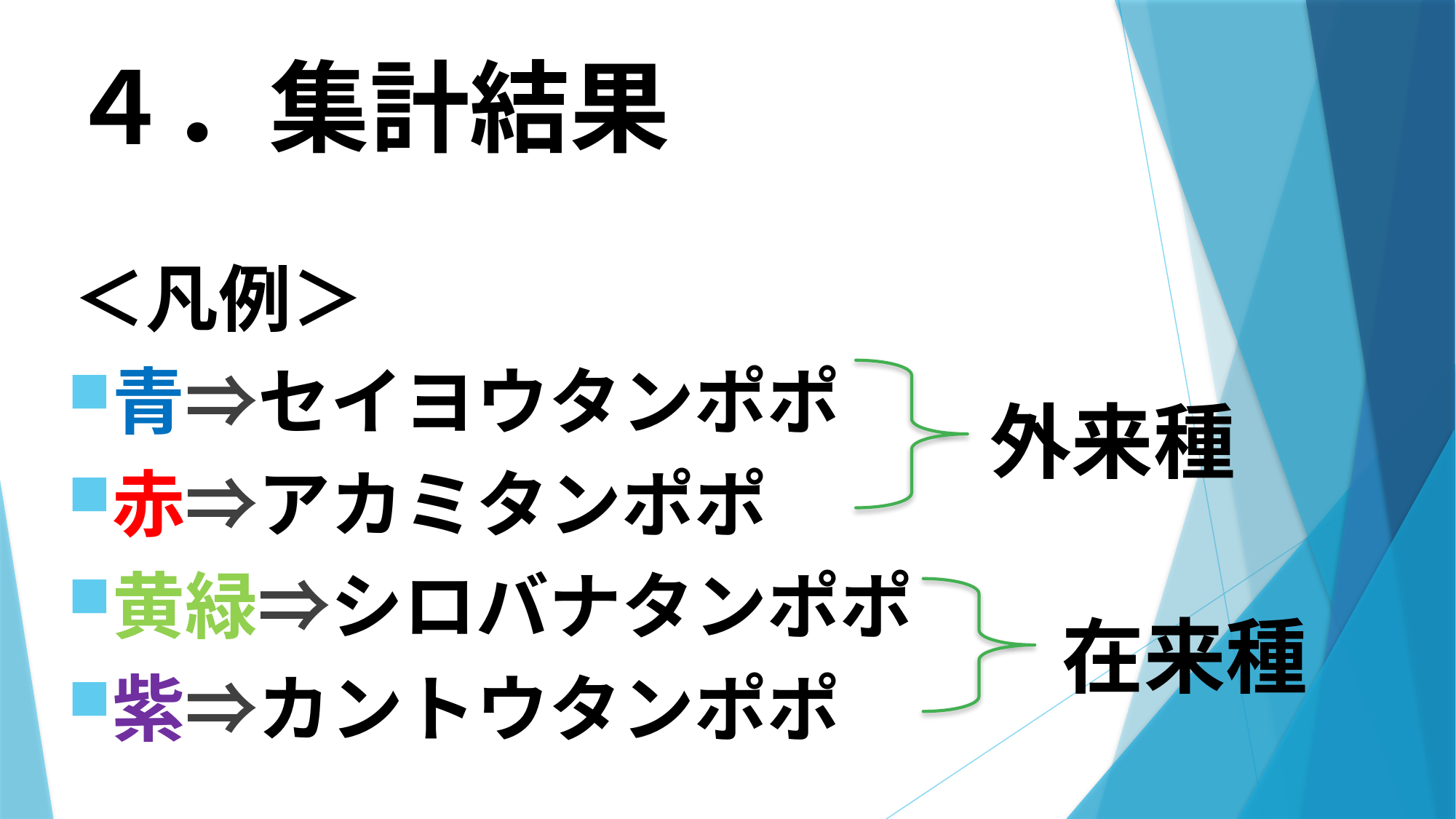

# ４．集計結果
＜凡例＞
青⇒セイヨウタンポポ
赤⇒アカミタンポポ
黄緑⇒シロバナタンポポ
紫⇒カントウタンポポ

外来種

在来種